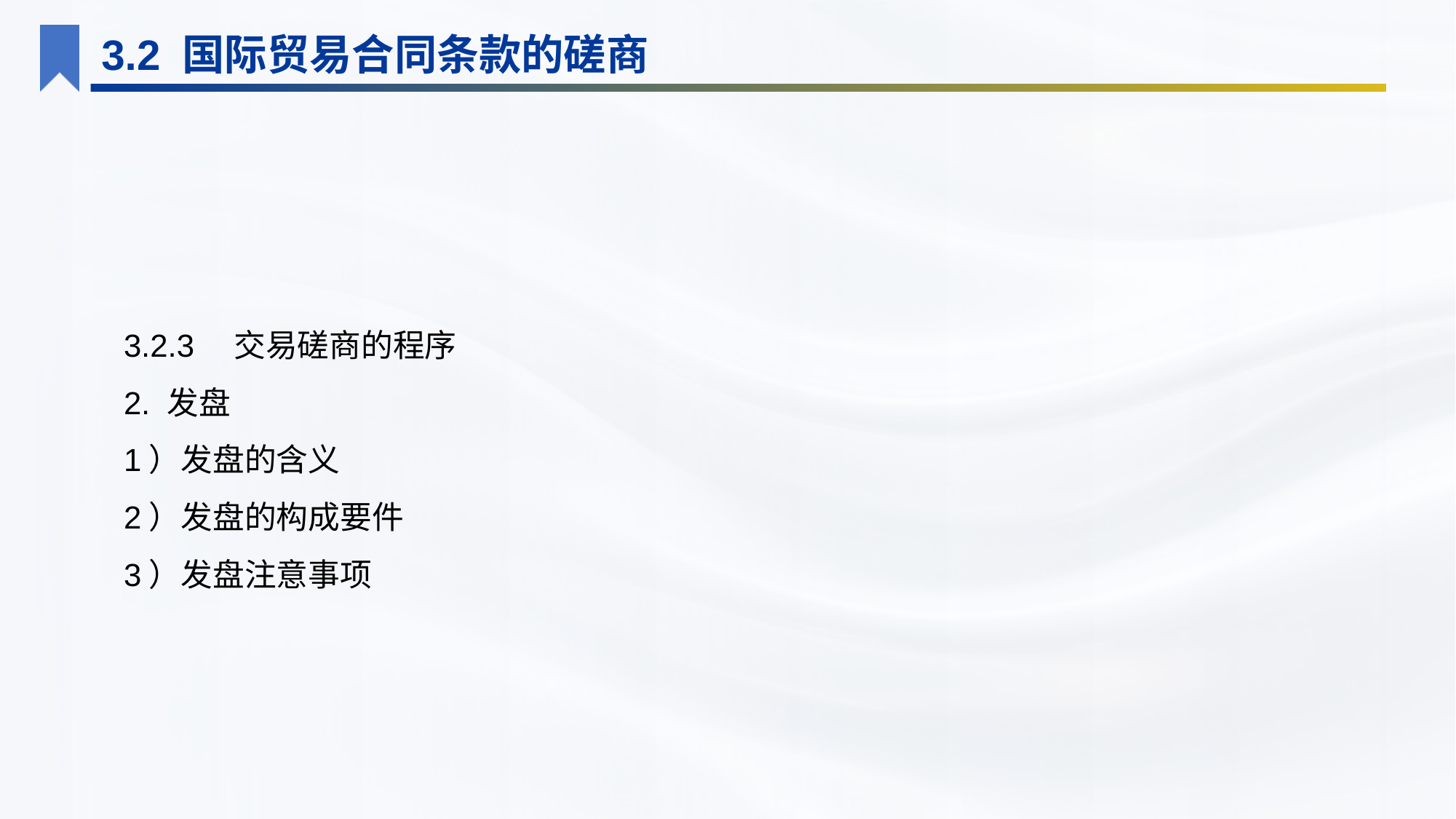

3.2 国际贸易合同条款的磋商
3.2.3　交易磋商的程序
2. 发盘
1）发盘的含义
2）发盘的构成要件
3）发盘注意事项